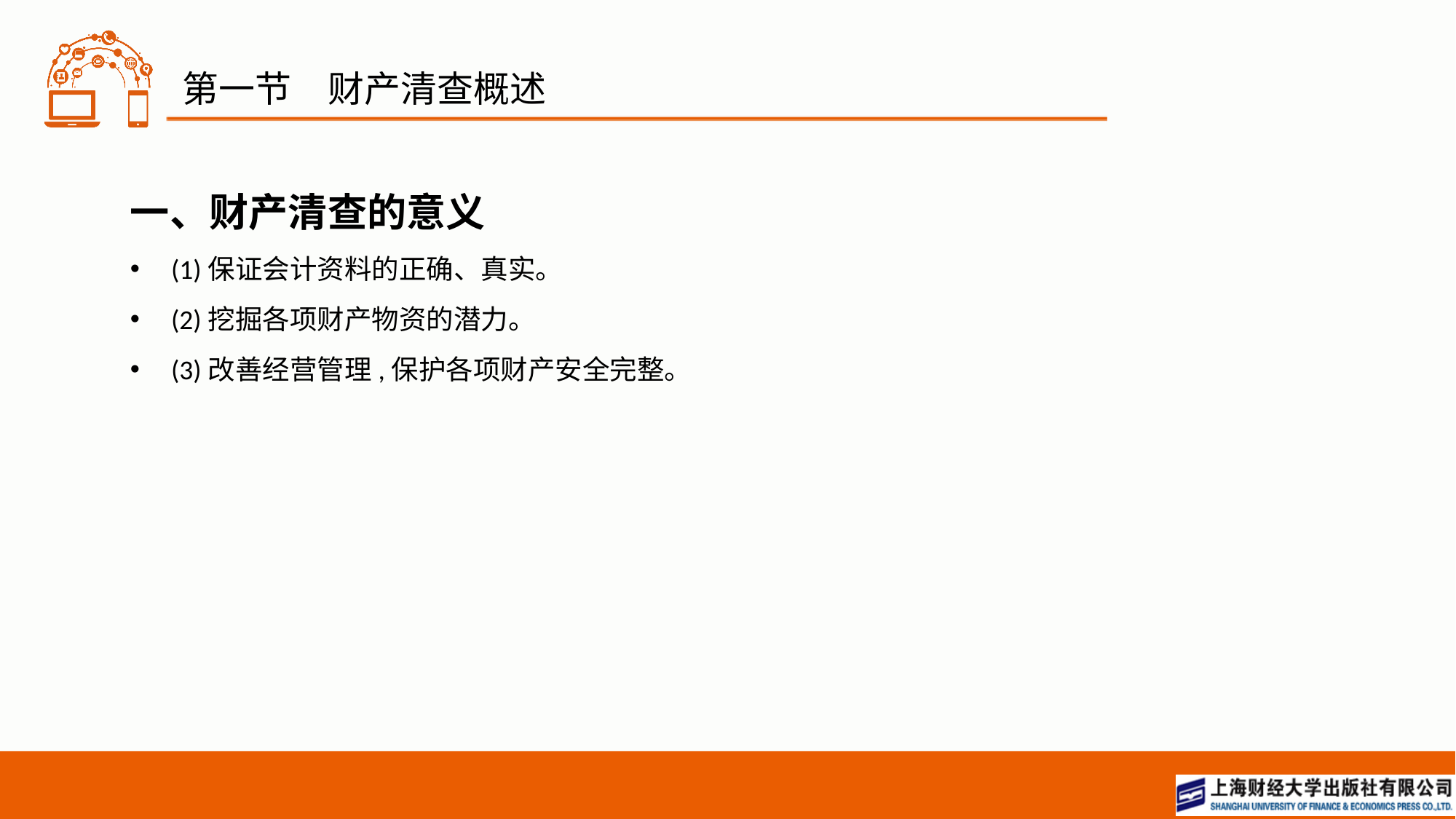

# 第一节　财产清查概述
一、财产清查的意义
(1)保证会计资料的正确、真实。
(2)挖掘各项财产物资的潜力。
(3)改善经营管理,保护各项财产安全完整。